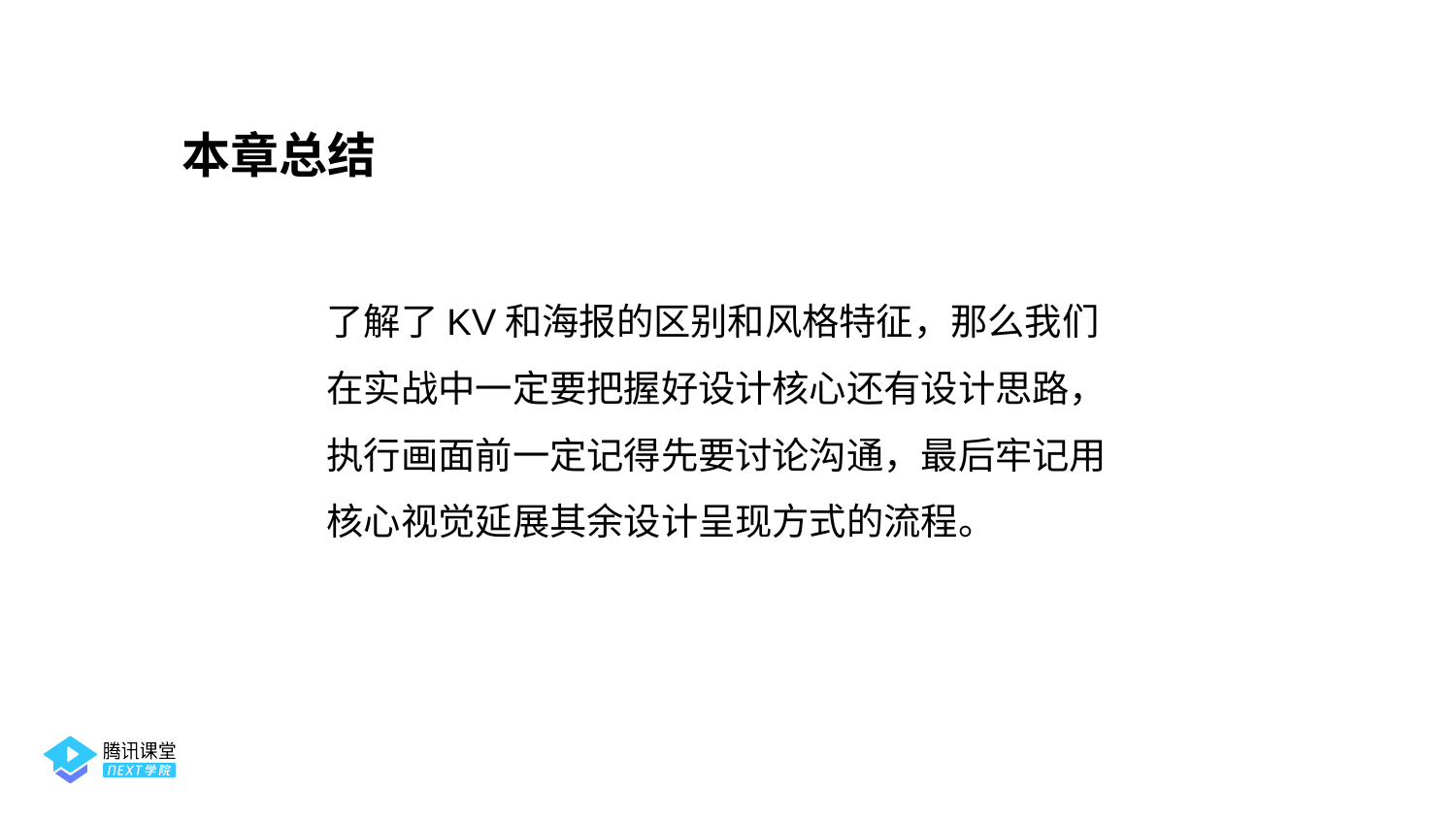

本章总结
了解了KV和海报的区别和风格特征，那么我们在实战中一定要把握好设计核心还有设计思路，执行画面前一定记得先要讨论沟通，最后牢记用核心视觉延展其余设计呈现方式的流程。